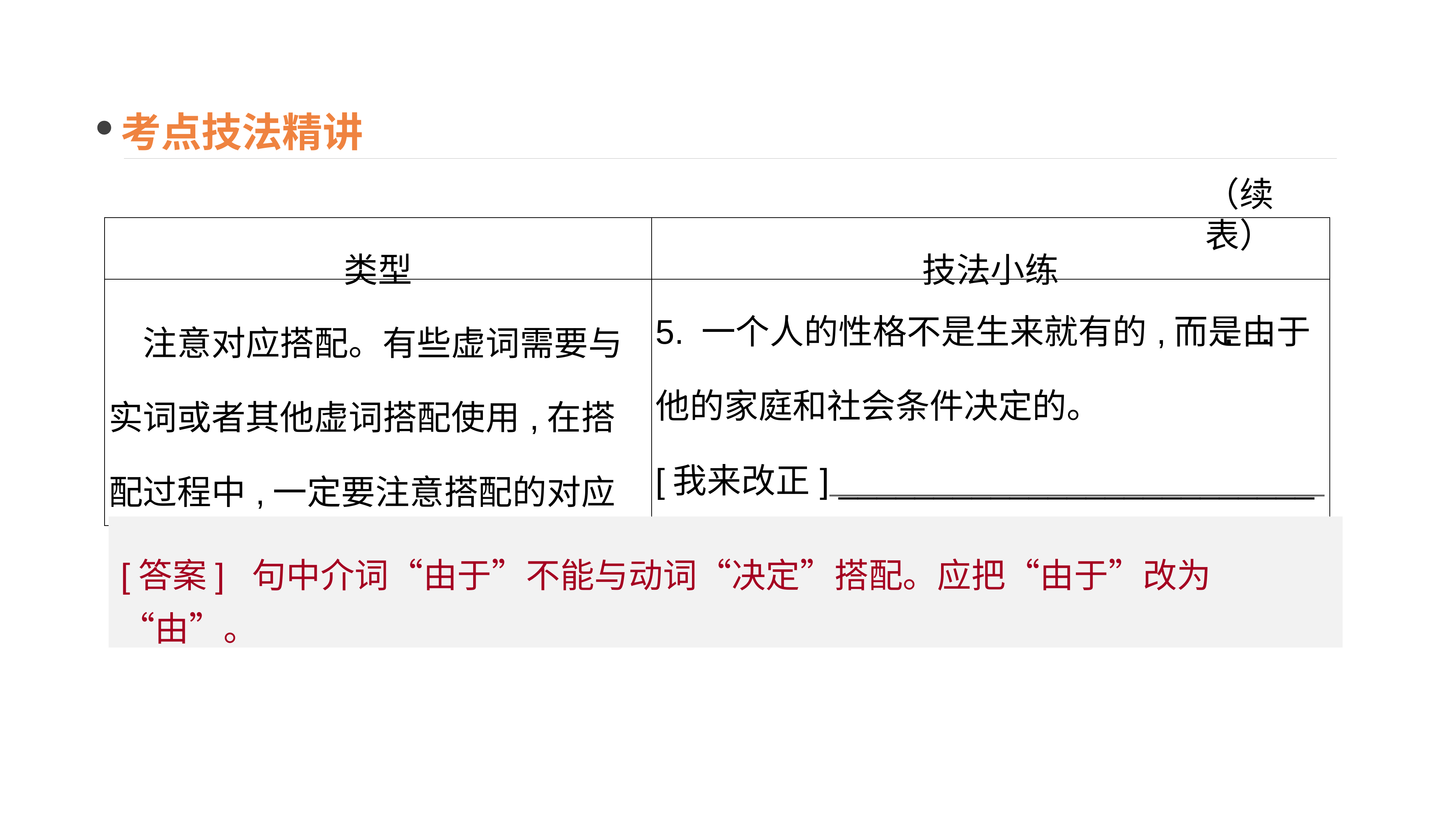

考点技法精讲

（续表）
| 类型 | 技法小练 |
| --- | --- |
| 注意对应搭配。有些虚词需要与实词或者其他虚词搭配使用,在搭配过程中,一定要注意搭配的对应 | 5. 一个人的性格不是生来就有的,而是由于他的家庭和社会条件决定的。 [我来改正] \_\_\_\_\_\_\_\_\_\_\_\_\_\_\_\_\_\_\_\_\_\_\_\_\_ \_\_\_\_\_\_ |
·  ·

[答案]  句中介词“由于”不能与动词“决定”搭配。应把“由于”改为“由”。